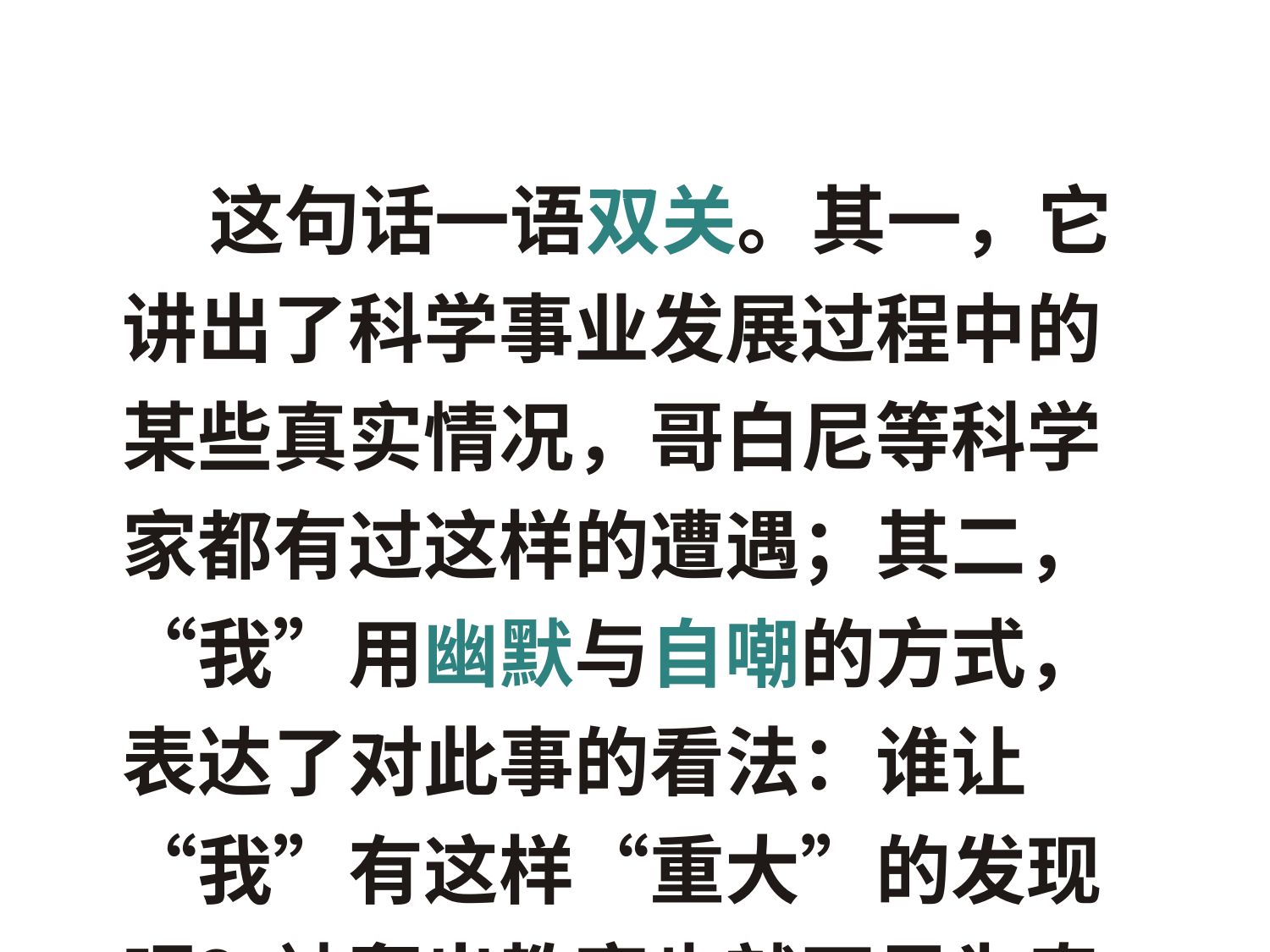

这句话一语双关。其一，它讲出了科学事业发展过程中的某些真实情况，哥白尼等科学家都有过这样的遭遇；其二，“我”用幽默与自嘲的方式，表达了对此事的看法：谁让“我”有这样“重大”的发现呢？被轰出教室也就不足为奇了。